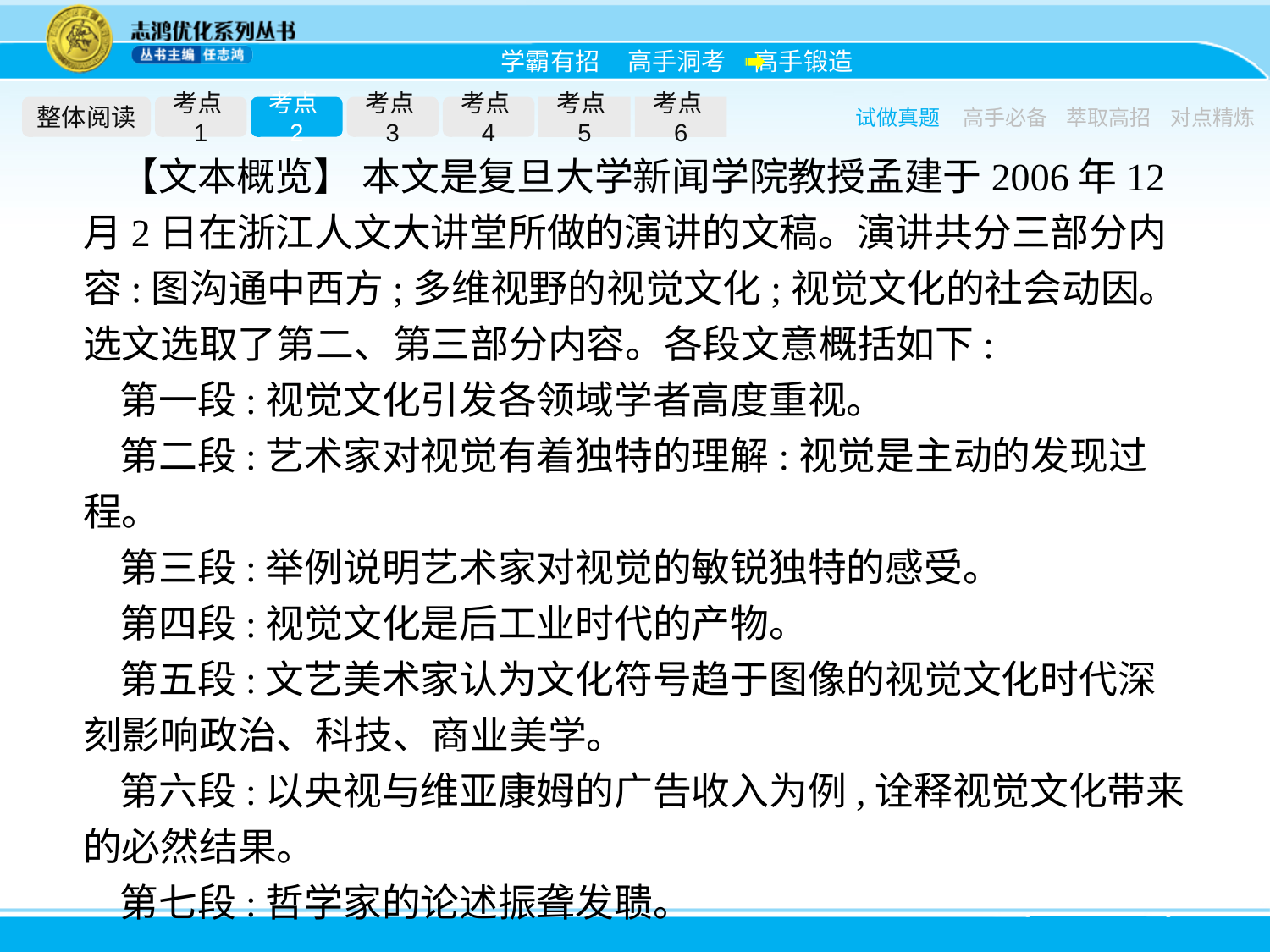

整体阅读
考点1
考点2
考点3
考点4
考点5
考点6
试做真题
高手必备
萃取高招
对点精炼
【文本概览】 本文是复旦大学新闻学院教授孟建于2006年12月2日在浙江人文大讲堂所做的演讲的文稿。演讲共分三部分内容:图沟通中西方;多维视野的视觉文化;视觉文化的社会动因。选文选取了第二、第三部分内容。各段文意概括如下:
第一段:视觉文化引发各领域学者高度重视。
第二段:艺术家对视觉有着独特的理解:视觉是主动的发现过程。
第三段:举例说明艺术家对视觉的敏锐独特的感受。
第四段:视觉文化是后工业时代的产物。
第五段:文艺美术家认为文化符号趋于图像的视觉文化时代深刻影响政治、科技、商业美学。
第六段:以央视与维亚康姆的广告收入为例,诠释视觉文化带来的必然结果。
第七段:哲学家的论述振聋发聩。